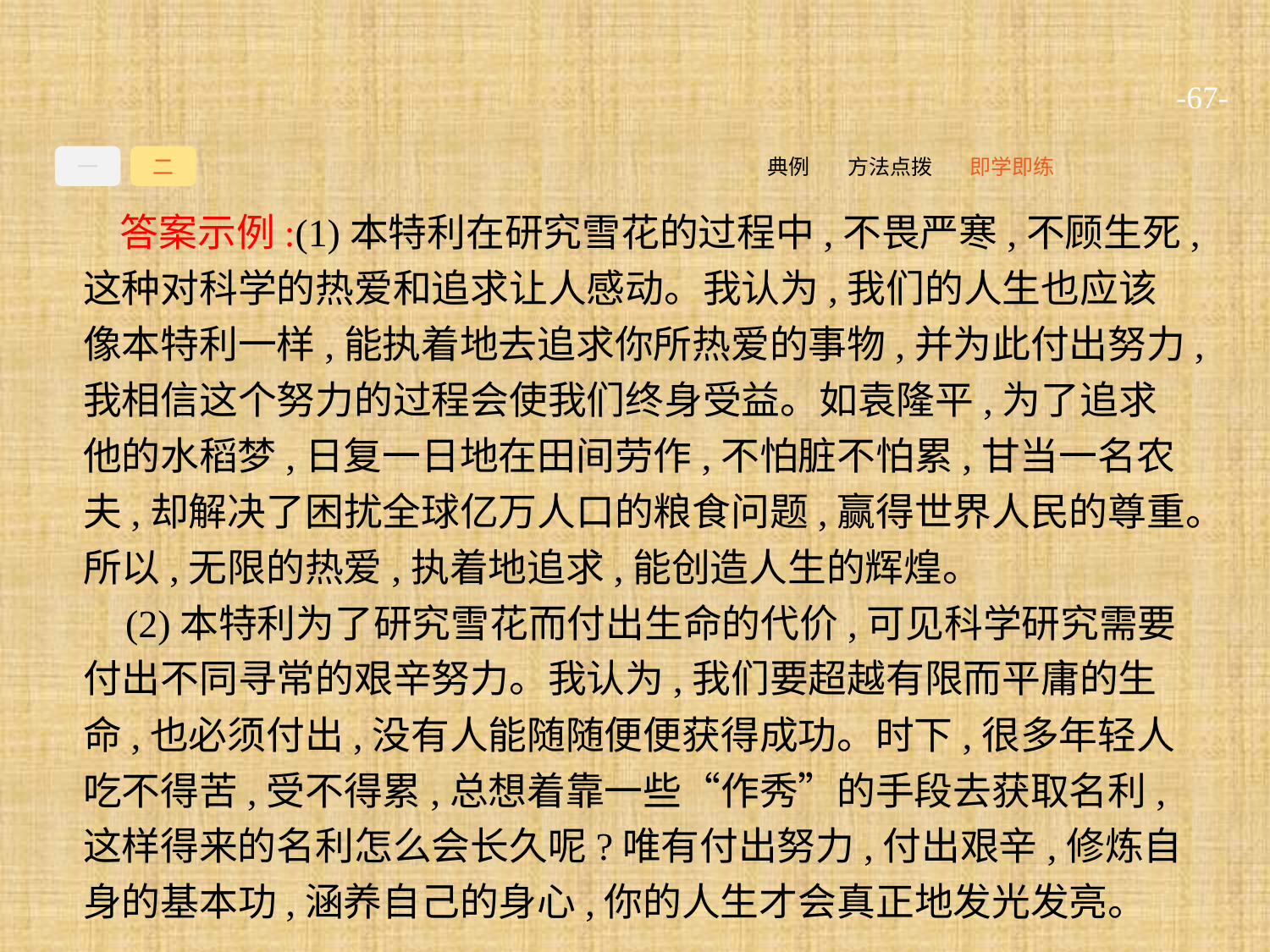

-67-
一
二
即学即练
方法点拨
典例
答案示例:(1)本特利在研究雪花的过程中,不畏严寒,不顾生死,这种对科学的热爱和追求让人感动。我认为,我们的人生也应该像本特利一样,能执着地去追求你所热爱的事物,并为此付出努力,我相信这个努力的过程会使我们终身受益。如袁隆平,为了追求他的水稻梦,日复一日地在田间劳作,不怕脏不怕累,甘当一名农夫,却解决了困扰全球亿万人口的粮食问题,赢得世界人民的尊重。所以,无限的热爱,执着地追求,能创造人生的辉煌。
(2)本特利为了研究雪花而付出生命的代价,可见科学研究需要付出不同寻常的艰辛努力。我认为,我们要超越有限而平庸的生命,也必须付出,没有人能随随便便获得成功。时下,很多年轻人吃不得苦,受不得累,总想着靠一些“作秀”的手段去获取名利,这样得来的名利怎么会长久呢?唯有付出努力,付出艰辛,修炼自身的基本功,涵养自己的身心,你的人生才会真正地发光发亮。